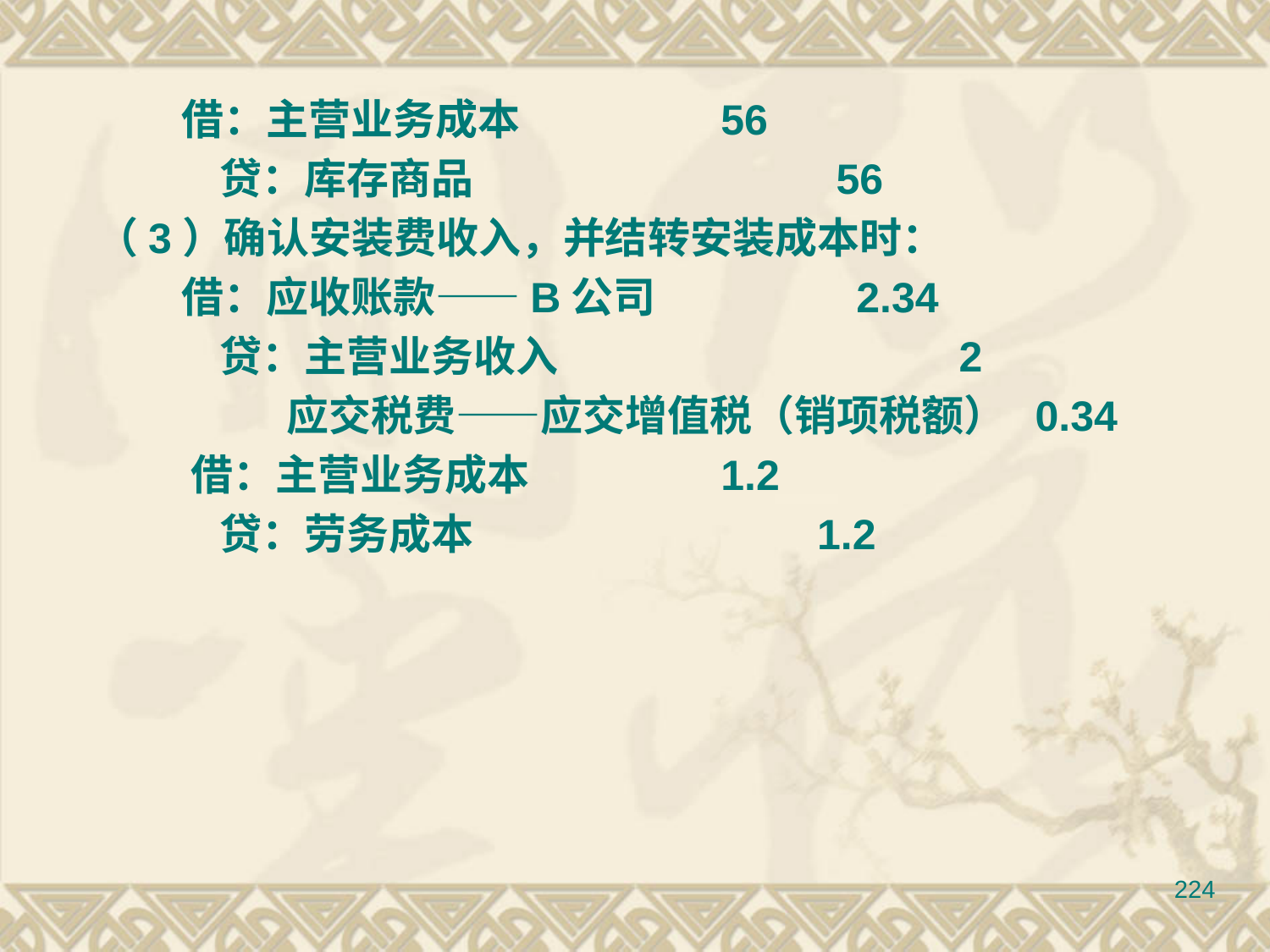

借：主营业务成本                    56
                 贷：库存商品                                     56
    （3）确认安装费收入，并结转安装成本时：
             借：应收账款——B公司                    2.34
                 贷：主营业务收入                                         2
                        应交税费——应交增值税（销项税额）  0.34
              借：主营业务成本                   1.2
                 贷：劳务成本                                   1.2

224